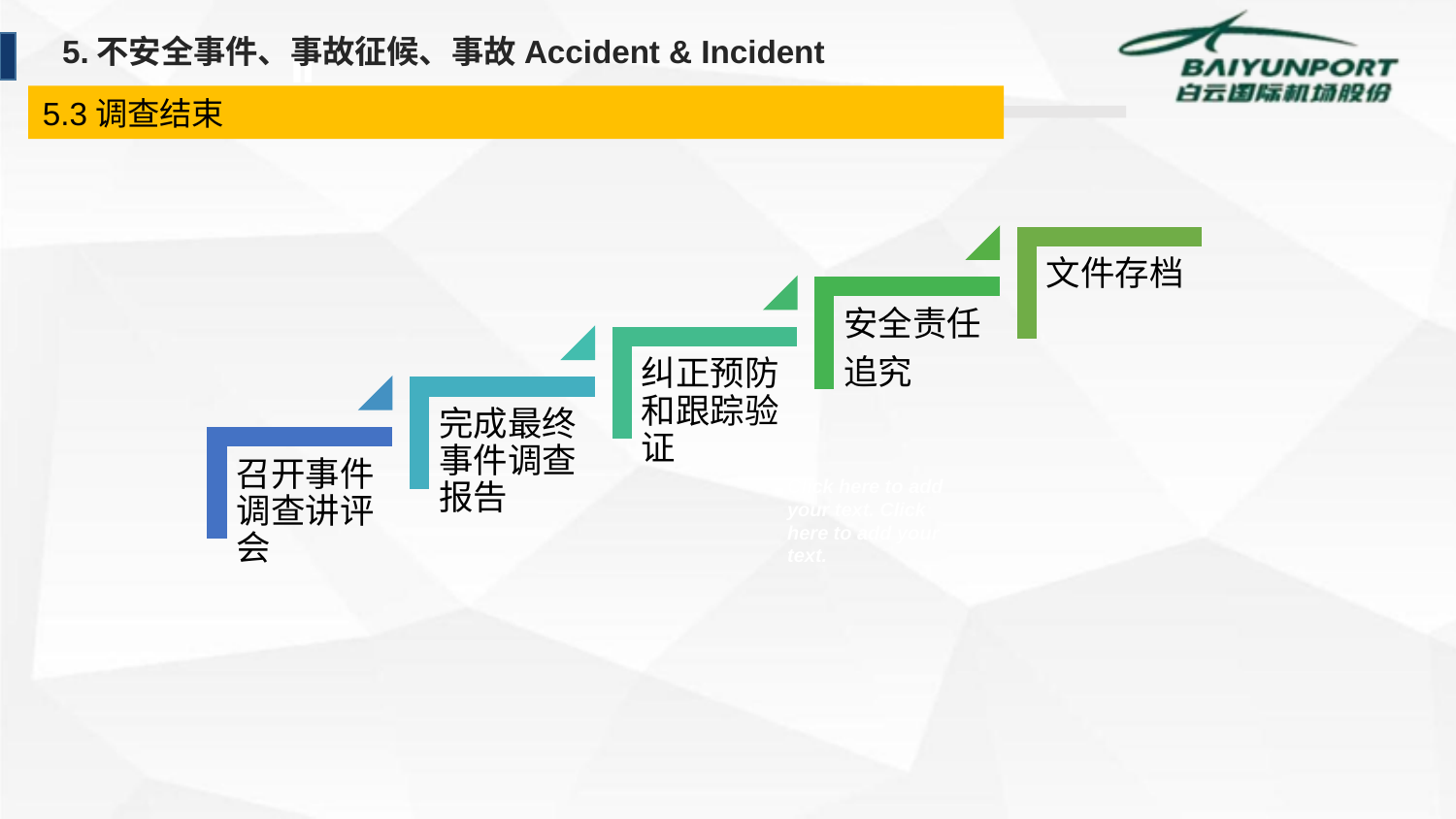

5.不安全事件、事故征候、事故Accident & Incident

Ⅱ
5.3调查结束

召开事件调查讲评会
完成最终事件调查报告
纠正预防和跟踪验证
安全责任
追究
文件存档
Click here to add your text. Click here to add your text.